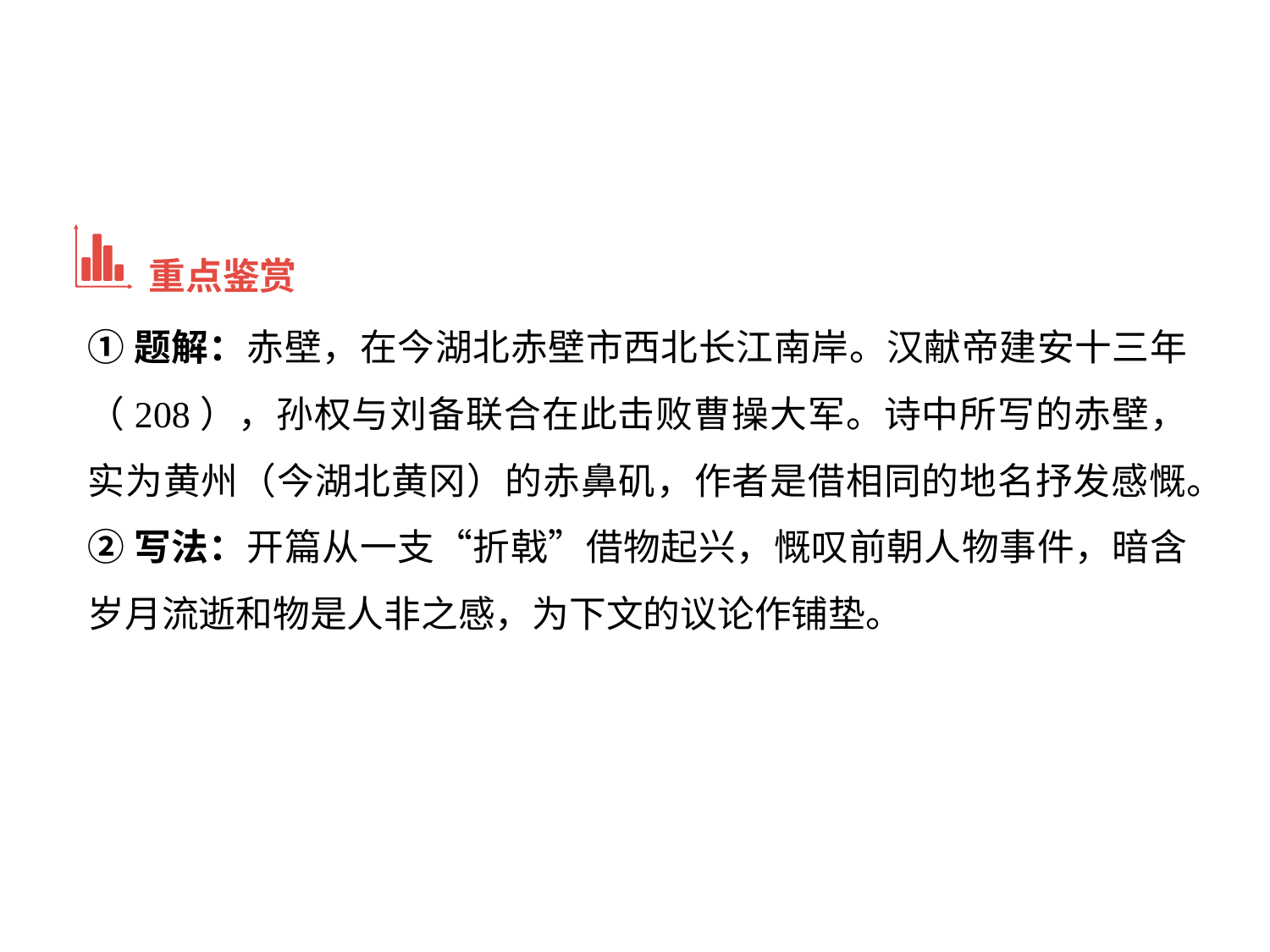

重点鉴赏
①题解：赤壁，在今湖北赤壁市西北长江南岸。汉献帝建安十三年（208），孙权与刘备联合在此击败曹操大军。诗中所写的赤壁，实为黄州（今湖北黄冈）的赤鼻矶，作者是借相同的地名抒发感慨。
②写法：开篇从一支“折戟”借物起兴，慨叹前朝人物事件，暗含岁月流逝和物是人非之感，为下文的议论作铺垫。